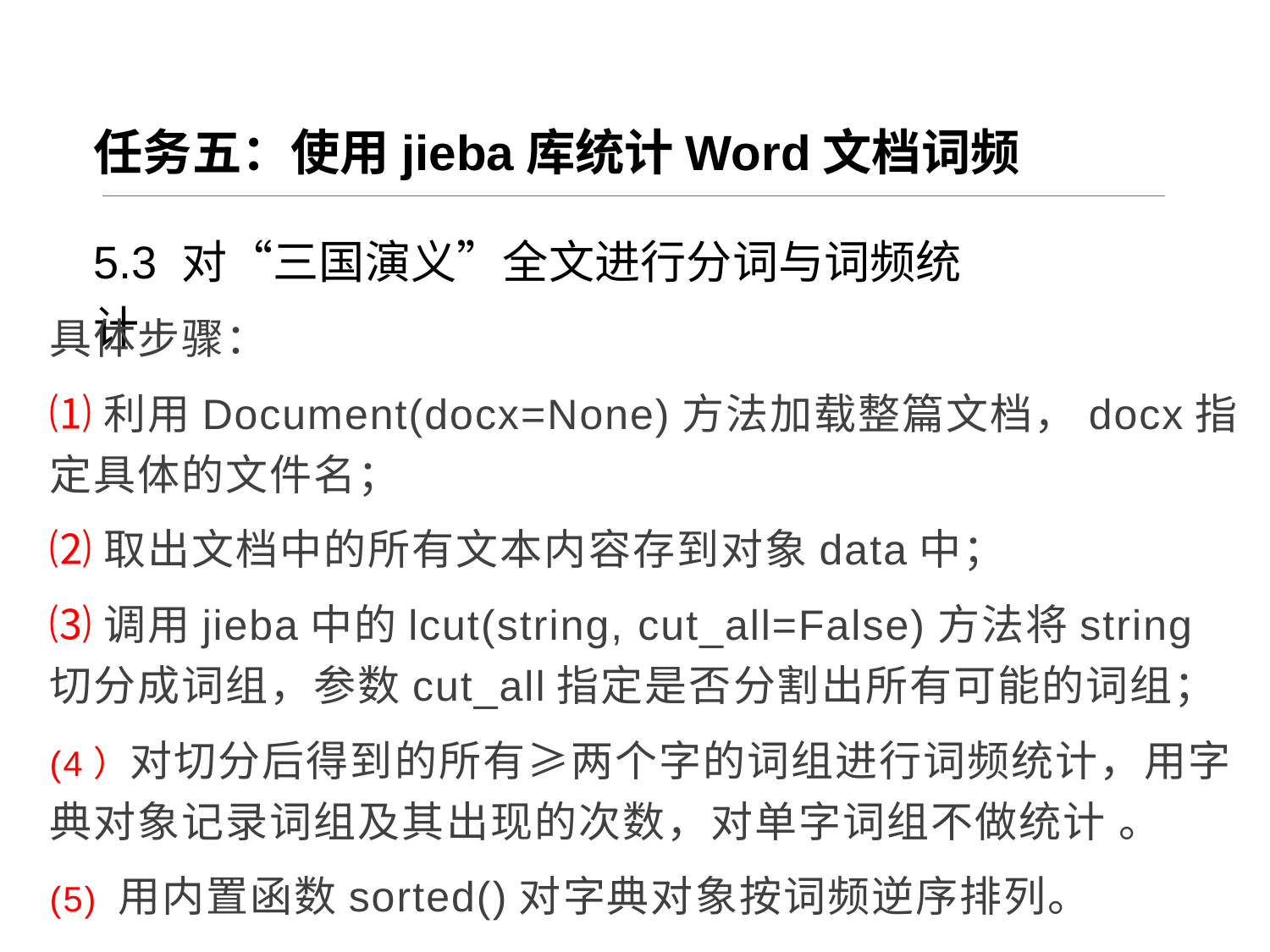

任务五：使用jieba库统计Word文档词频
5.3 对“三国演义”全文进行分词与词频统计
具体步骤：
⑴利用Document(docx=None)方法加载整篇文档，docx指定具体的文件名；
⑵取出文档中的所有文本内容存到对象data中；
⑶调用jieba中的lcut(string, cut_all=False)方法将string切分成词组，参数cut_all指定是否分割出所有可能的词组；
(4）对切分后得到的所有≥两个字的词组进行词频统计，用字典对象记录词组及其出现的次数，对单字词组不做统计 。
(5) 用内置函数sorted()对字典对象按词频逆序排列。